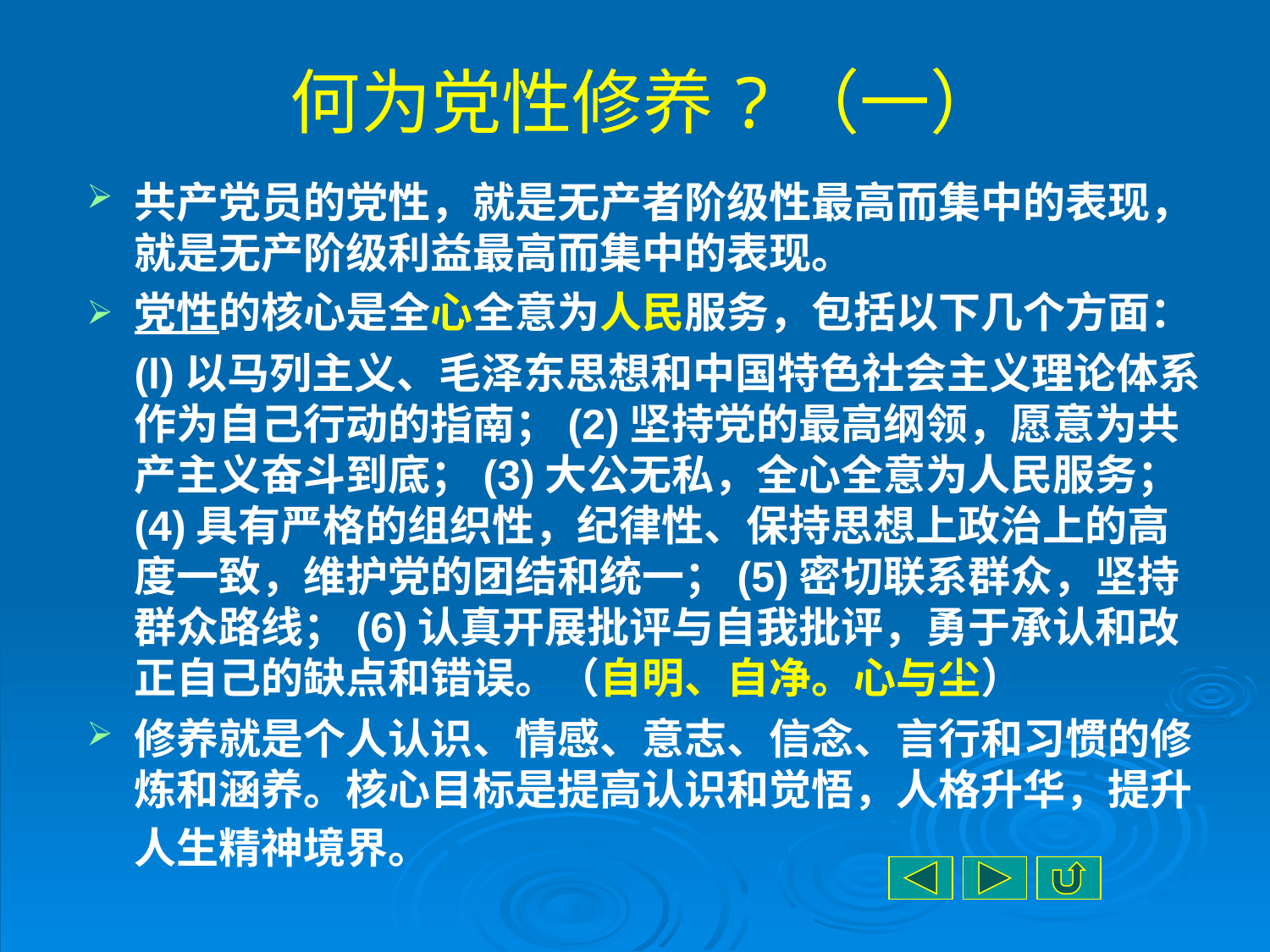

# 何为党性修养?（一）
共产党员的党性，就是无产者阶级性最高而集中的表现，就是无产阶级利益最高而集中的表现。
党性的核心是全心全意为人民服务，包括以下几个方面：(l)以马列主义、毛泽东思想和中国特色社会主义理论体系作为自己行动的指南；(2)坚持党的最高纲领，愿意为共产主义奋斗到底；(3)大公无私，全心全意为人民服务；(4)具有严格的组织性，纪律性、保持思想上政治上的高度一致，维护党的团结和统一；(5)密切联系群众，坚持群众路线；(6)认真开展批评与自我批评，勇于承认和改正自己的缺点和错误。（自明、自净。心与尘）
修养就是个人认识、情感、意志、信念、言行和习惯的修炼和涵养。核心目标是提高认识和觉悟，人格升华，提升人生精神境界。